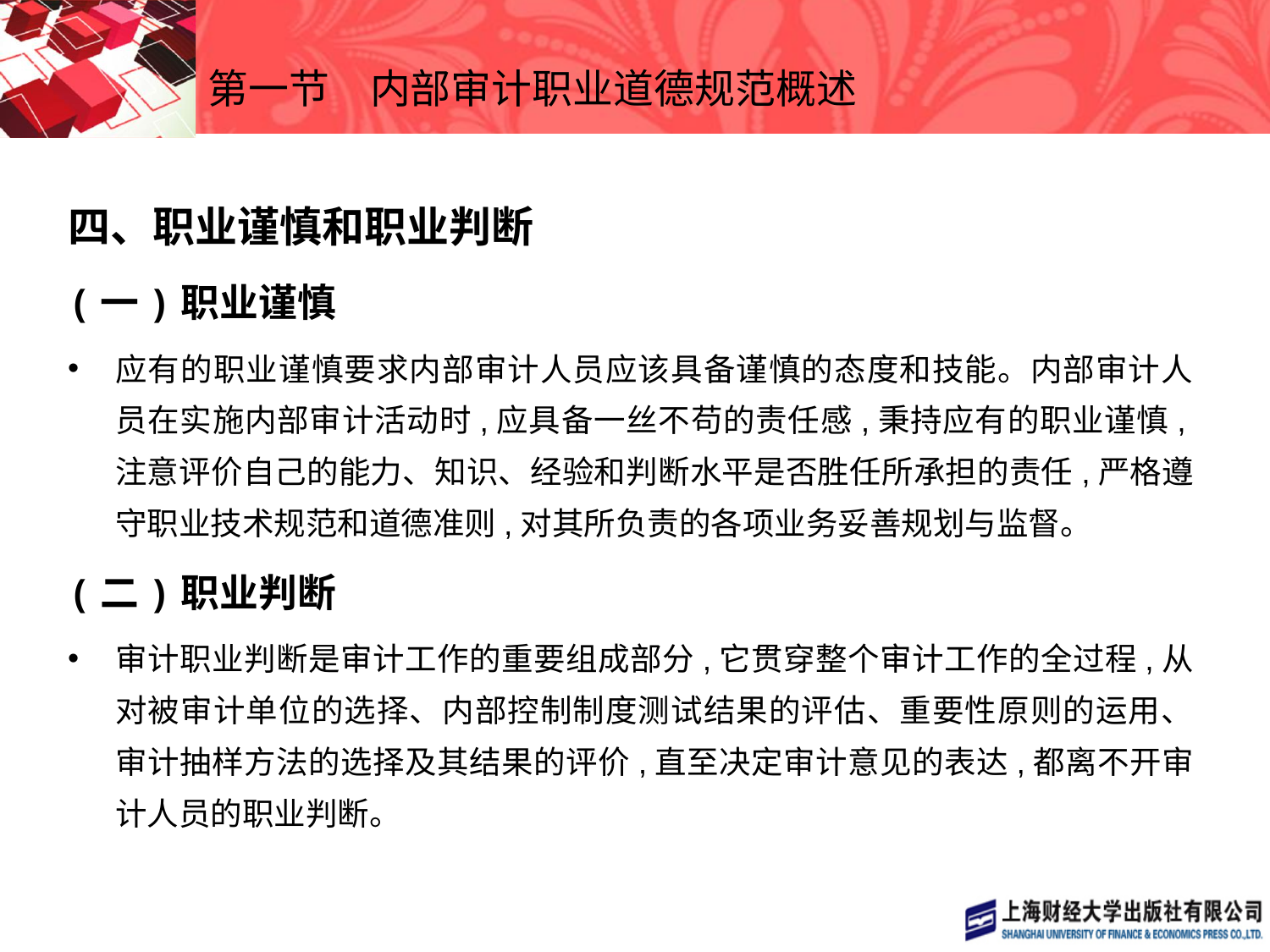

# 第一节　内部审计职业道德规范概述
四、职业谨慎和职业判断
(一)职业谨慎
应有的职业谨慎要求内部审计人员应该具备谨慎的态度和技能。内部审计人员在实施内部审计活动时,应具备一丝不苟的责任感,秉持应有的职业谨慎,注意评价自己的能力、知识、经验和判断水平是否胜任所承担的责任,严格遵守职业技术规范和道德准则,对其所负责的各项业务妥善规划与监督。
(二)职业判断
审计职业判断是审计工作的重要组成部分,它贯穿整个审计工作的全过程,从对被审计单位的选择、内部控制制度测试结果的评估、重要性原则的运用、审计抽样方法的选择及其结果的评价,直至决定审计意见的表达,都离不开审计人员的职业判断。